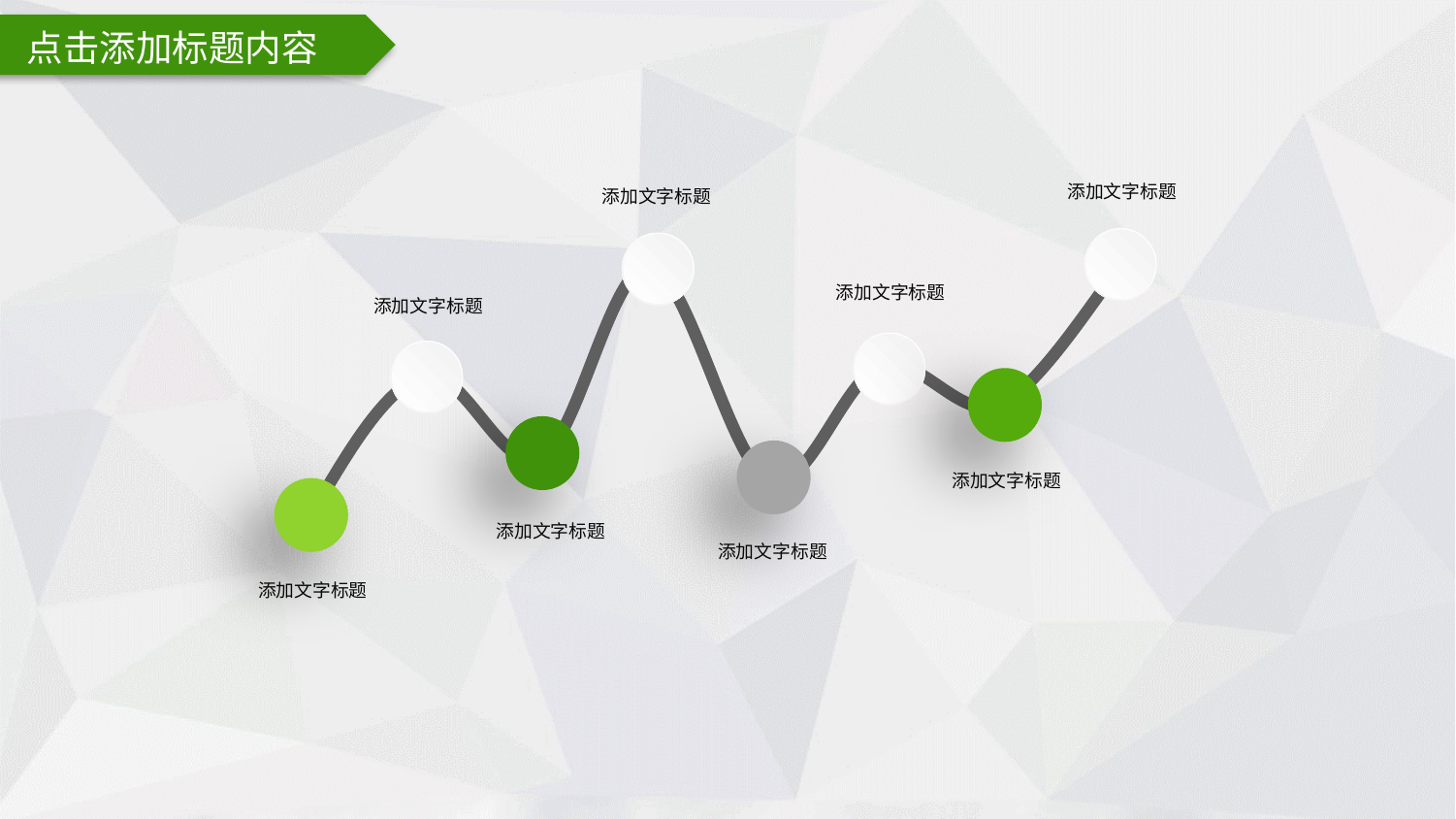

点击添加标题内容
添加文字标题
添加文字标题

添加文字标题
添加文字标题

添加文字标题

添加文字标题
添加文字标题
添加文字标题